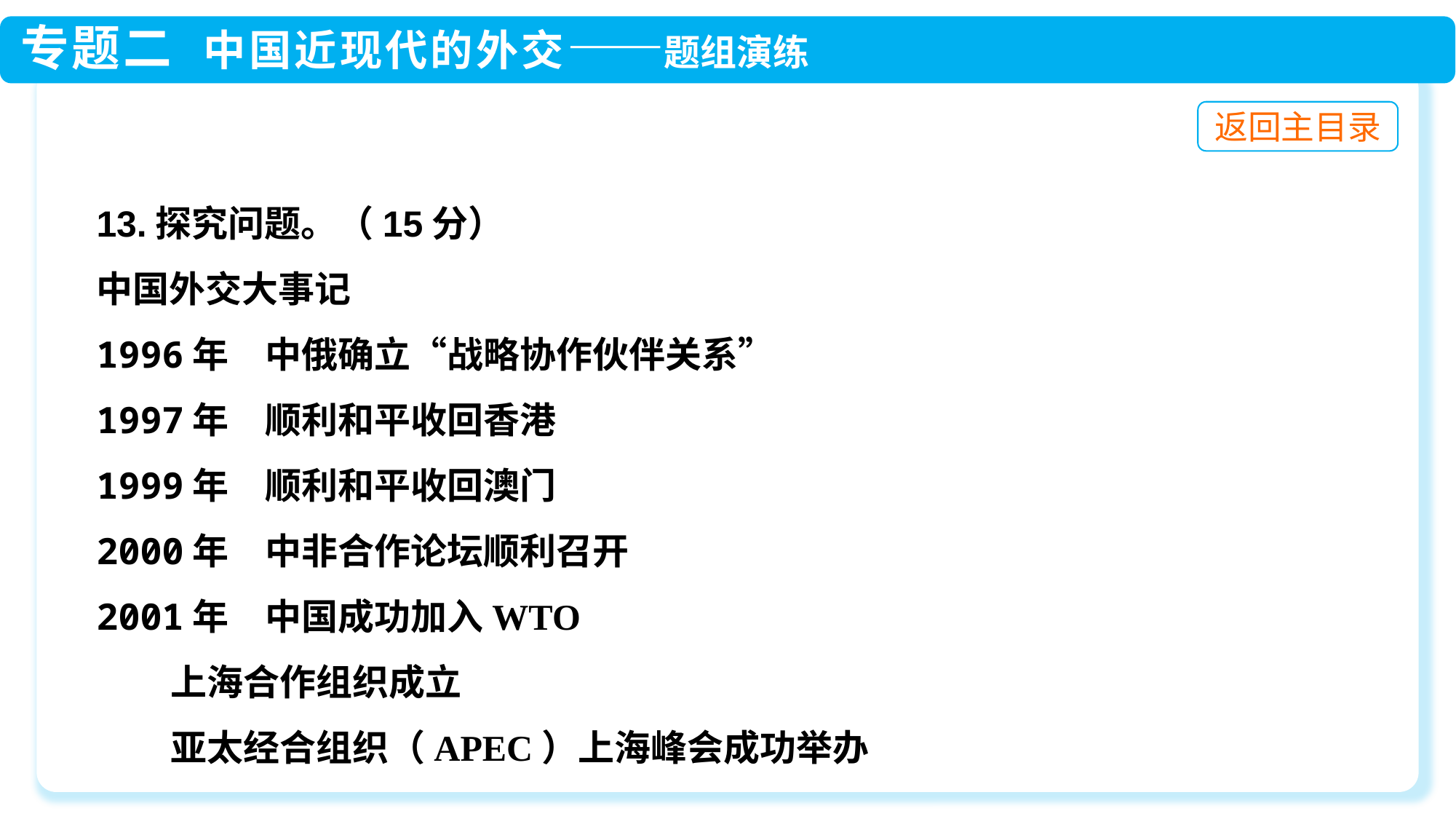

13.探究问题。（15分）
中国外交大事记
1996年　中俄确立“战略协作伙伴关系”
1997年　顺利和平收回香港
1999年　顺利和平收回澳门
2000年　中非合作论坛顺利召开
2001年　中国成功加入WTO
        上海合作组织成立
        亚太经合组织（APEC）上海峰会成功举办